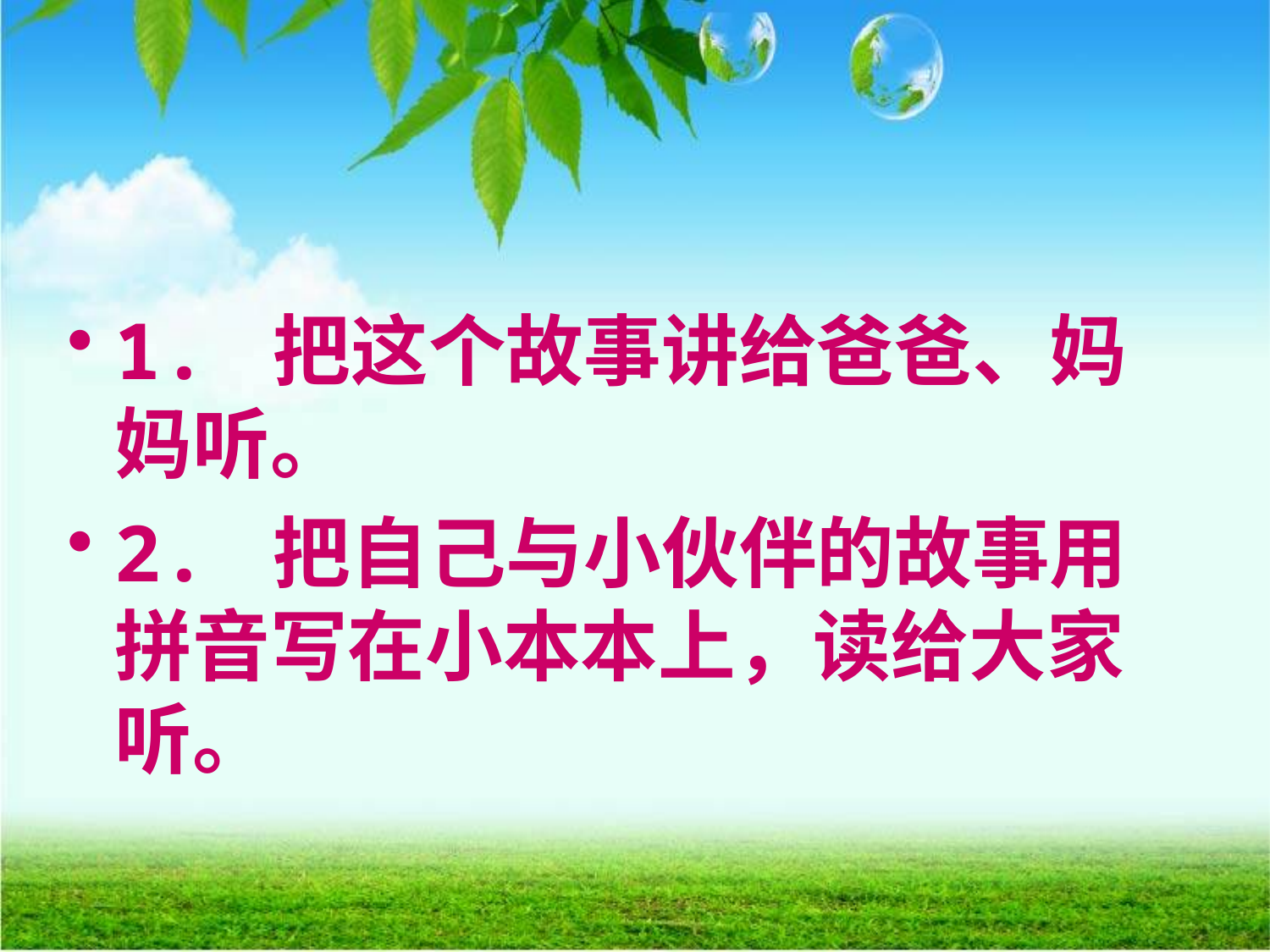

# 1. 把这个故事讲给爸爸、妈妈听。
2. 把自己与小伙伴的故事用拼音写在小本本上，读给大家听。